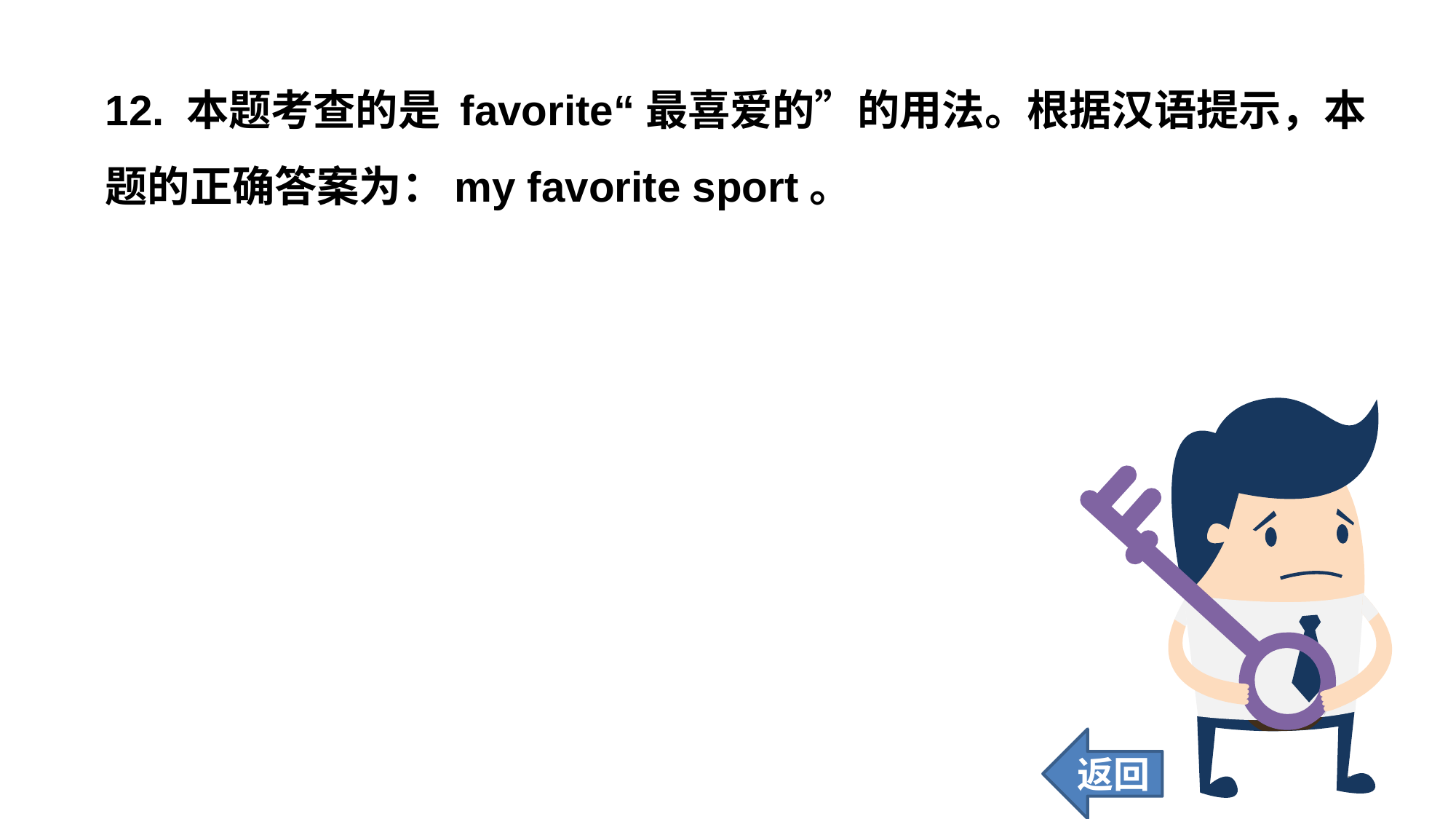

12. 本题考查的是 favorite“最喜爱的”的用法。根据汉语提示，本题的正确答案为：my favorite sport。

返回
153